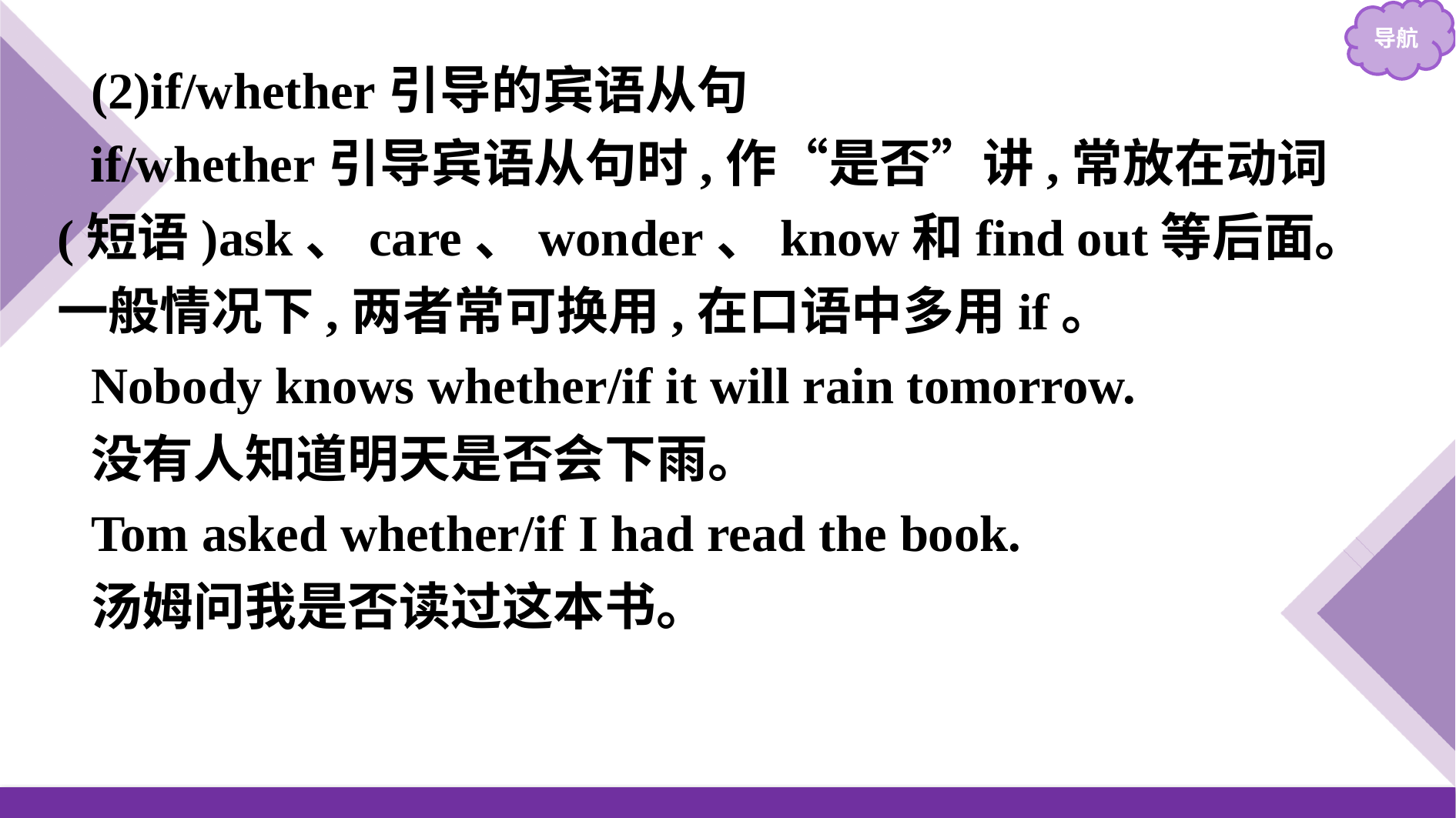

(2)if/whether引导的宾语从句
if/whether引导宾语从句时,作“是否”讲,常放在动词(短语)ask、care、wonder、know和find out等后面。一般情况下,两者常可换用,在口语中多用if。
Nobody knows whether/if it will rain tomorrow.
没有人知道明天是否会下雨。
Tom asked whether/if I had read the book.
汤姆问我是否读过这本书。